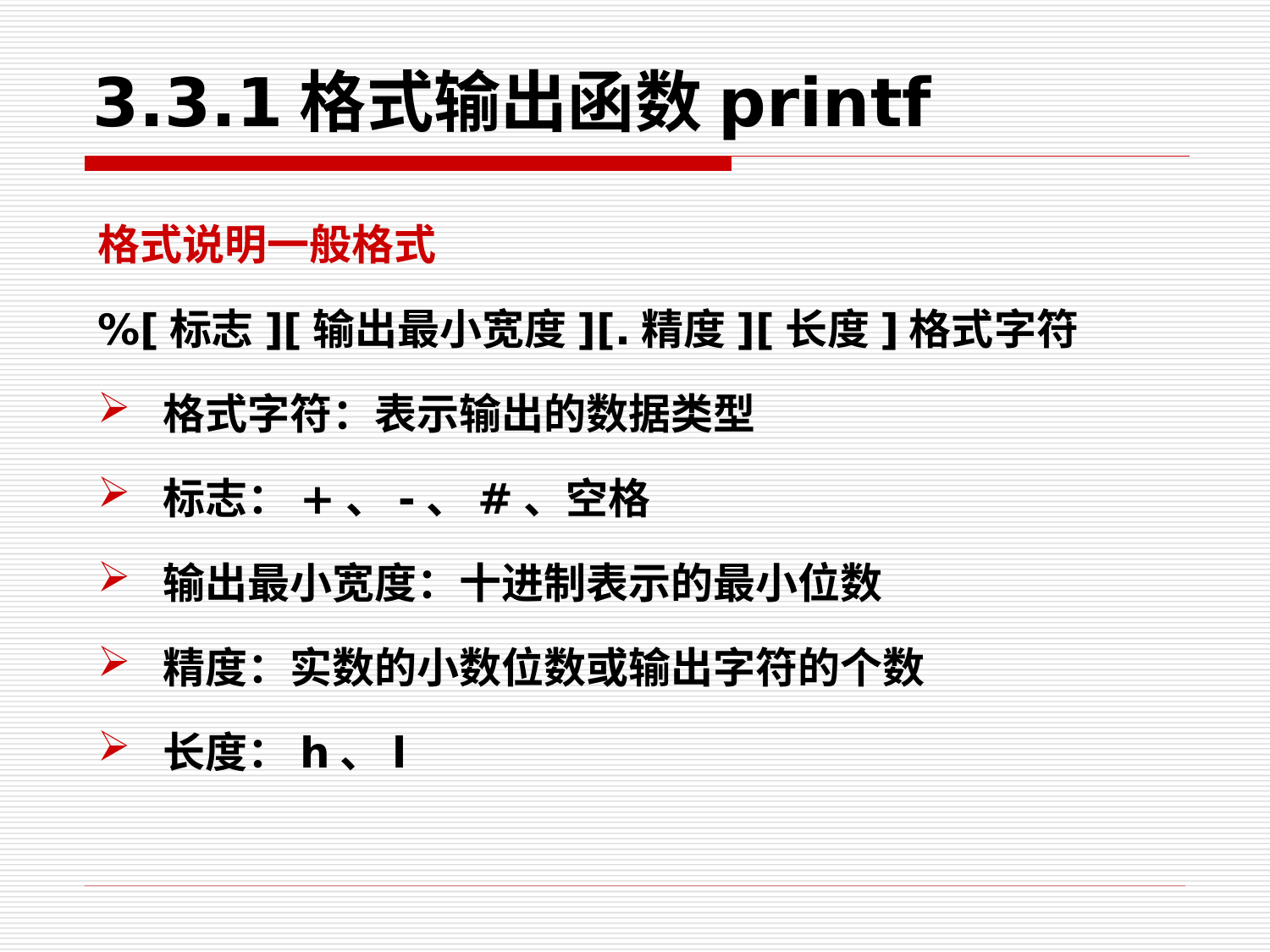

# 3.3.1格式输出函数printf
格式说明一般格式
%[标志][输出最小宽度][.精度][长度]格式字符
格式字符：表示输出的数据类型
标志：+、-、#、空格
输出最小宽度：十进制表示的最小位数
精度：实数的小数位数或输出字符的个数
长度：h、l